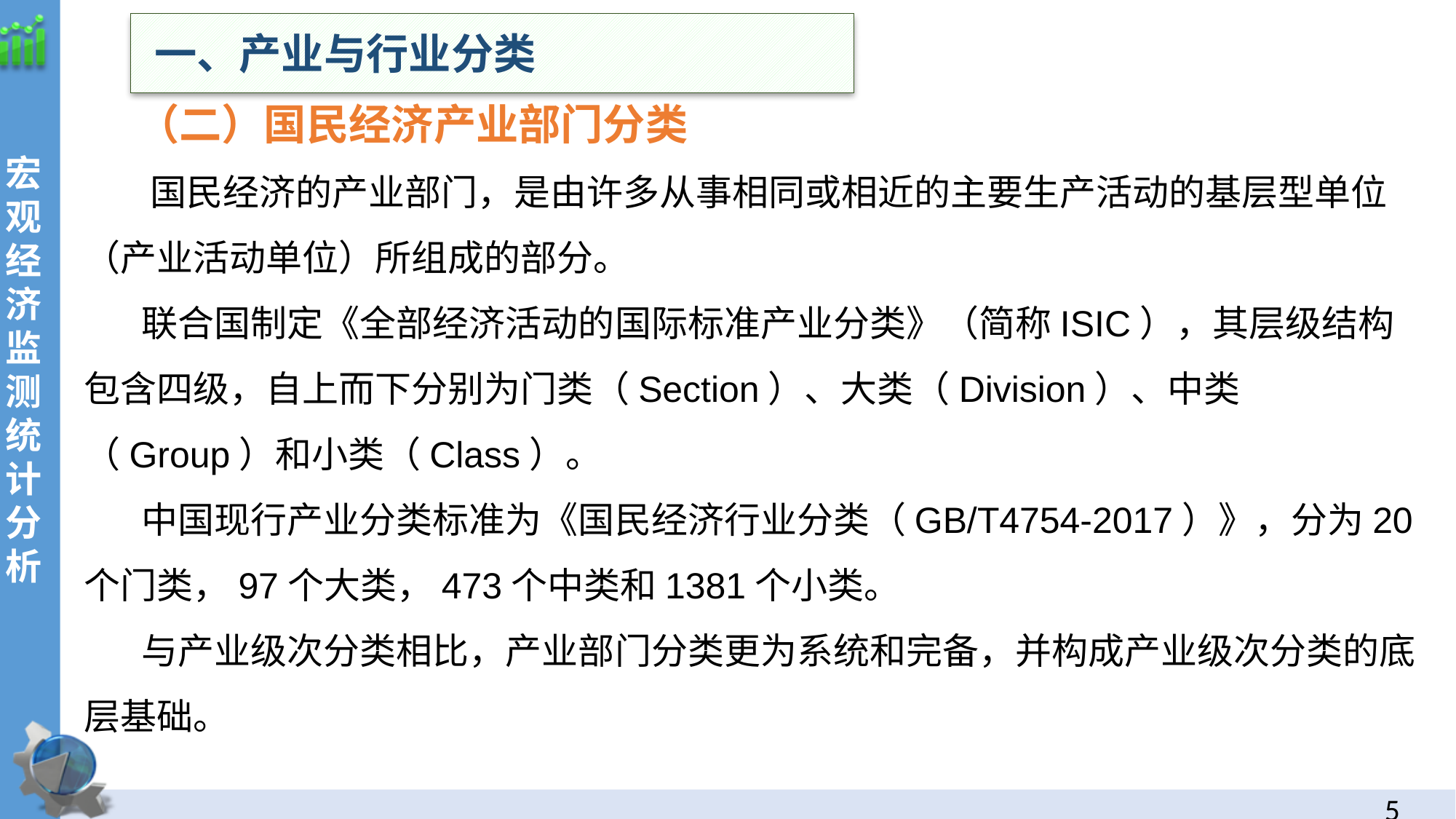

一、产业与行业分类
（二）国民经济产业部门分类
宏观经济监测统计分析

       国民经济的产业部门，是由许多从事相同或相近的主要生产活动的基层型单位（产业活动单位）所组成的部分。
      联合国制定《全部经济活动的国际标准产业分类》（简称ISIC），其层级结构包含四级，自上而下分别为门类（Section）、大类（Division）、中类（Group）和小类（Class）。
      中国现行产业分类标准为《国民经济行业分类（GB/T4754-2017）》，分为20个门类，97个大类，473个中类和1381个小类。
      与产业级次分类相比，产业部门分类更为系统和完备，并构成产业级次分类的底层基础。

5